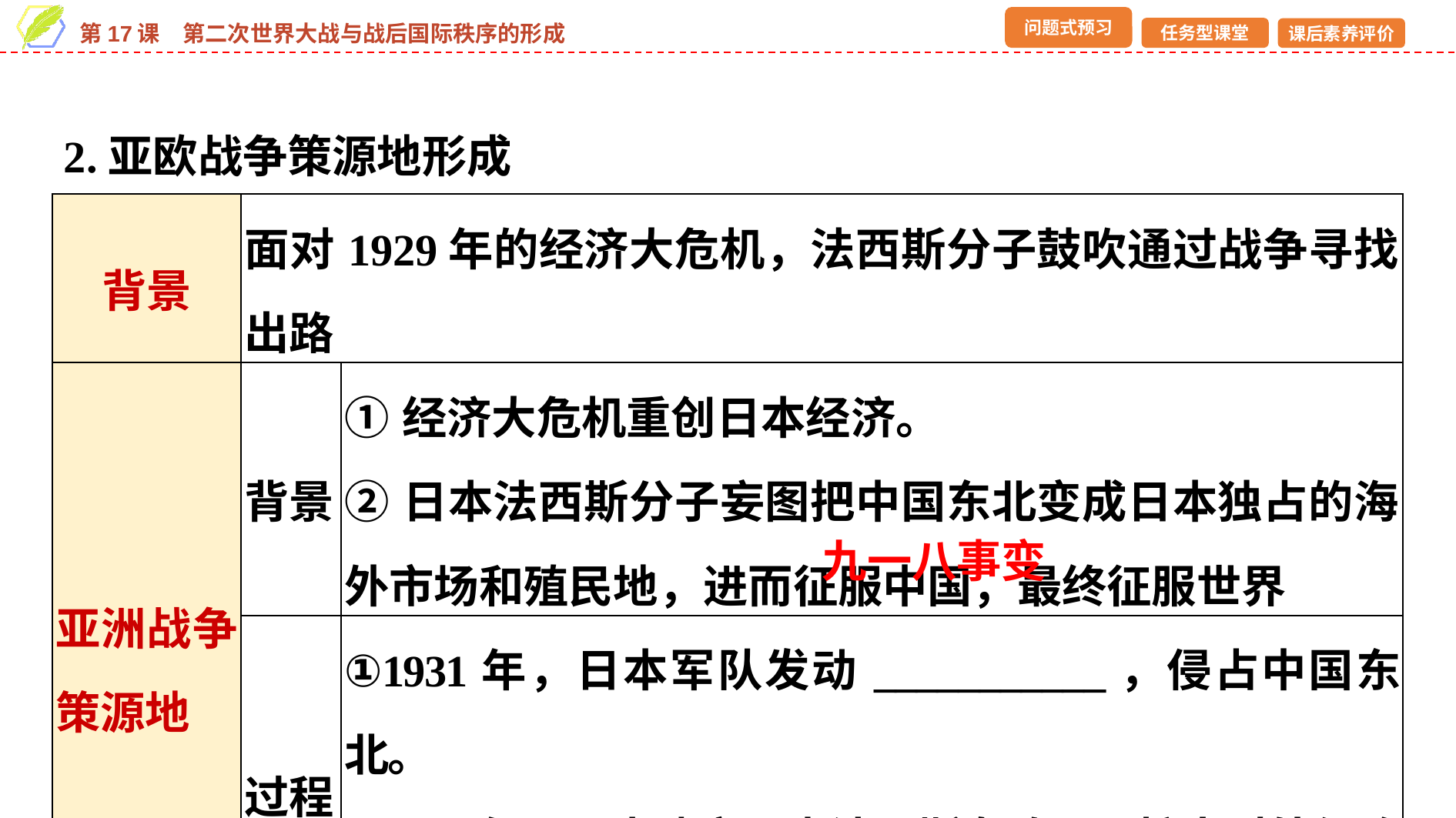

2.亚欧战争策源地形成
| 背景 | 面对1929年的经济大危机，法西斯分子鼓吹通过战争寻找出路 |  |
| --- | --- | --- |
| 亚洲战争策源地 | 背景 | ①经济大危机重创日本经济。 ②日本法西斯分子妄图把中国东北变成日本独占的海外市场和殖民地，进而征服中国，最终征服世界 |
|  | 过程 | ①1931年，日本军队发动\_\_\_\_\_\_\_\_\_\_\_，侵占中国东北。 ②1936年，日本建立军事法西斯专政，以扩大对外侵略为基本国策。第二次世界大战的亚洲战争策源地形成 |
九一八事变